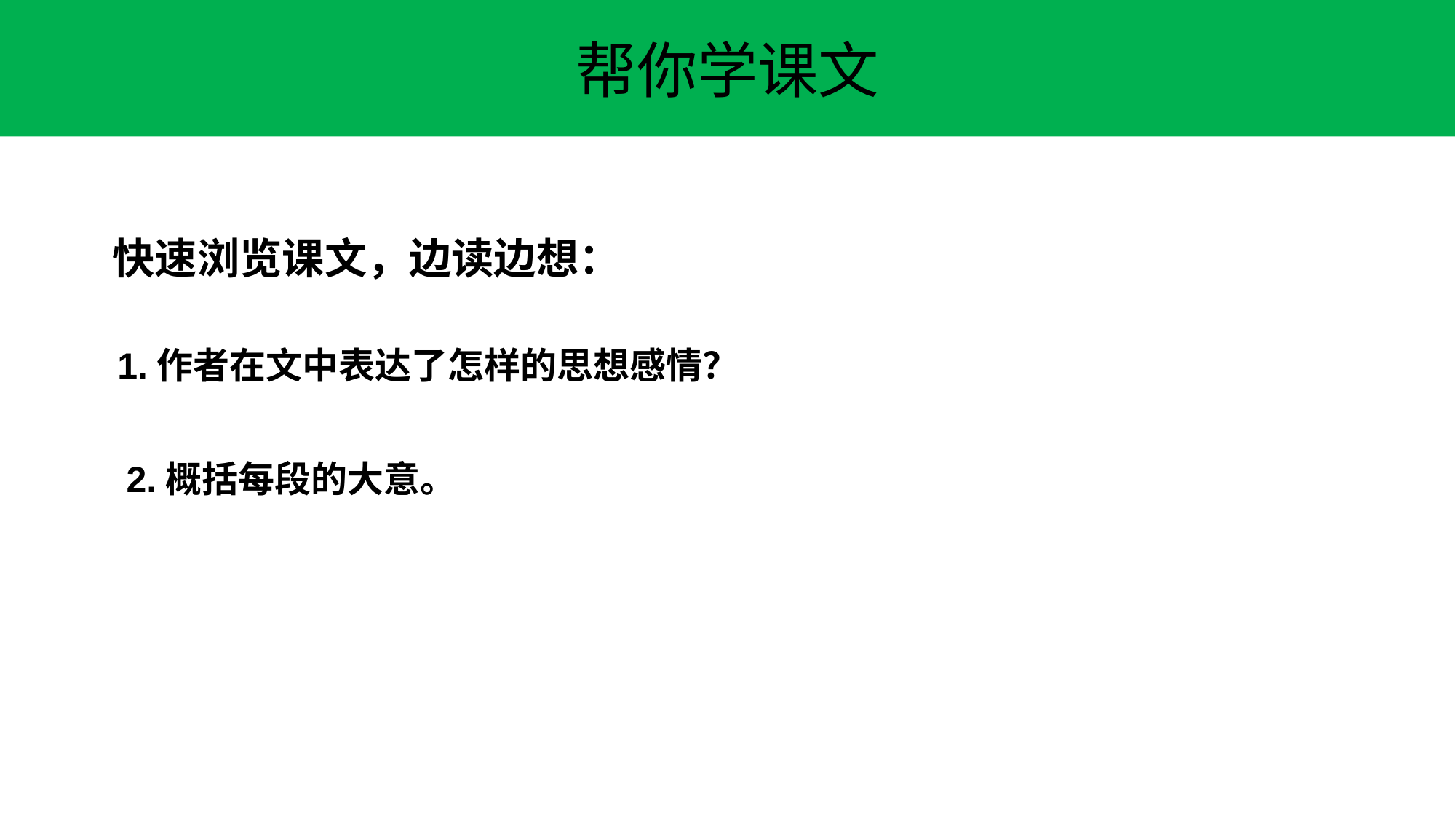

帮你学课文
  快速浏览课文，边读边想：

1.作者在文中表达了怎样的思想感情？
2.概括每段的大意。